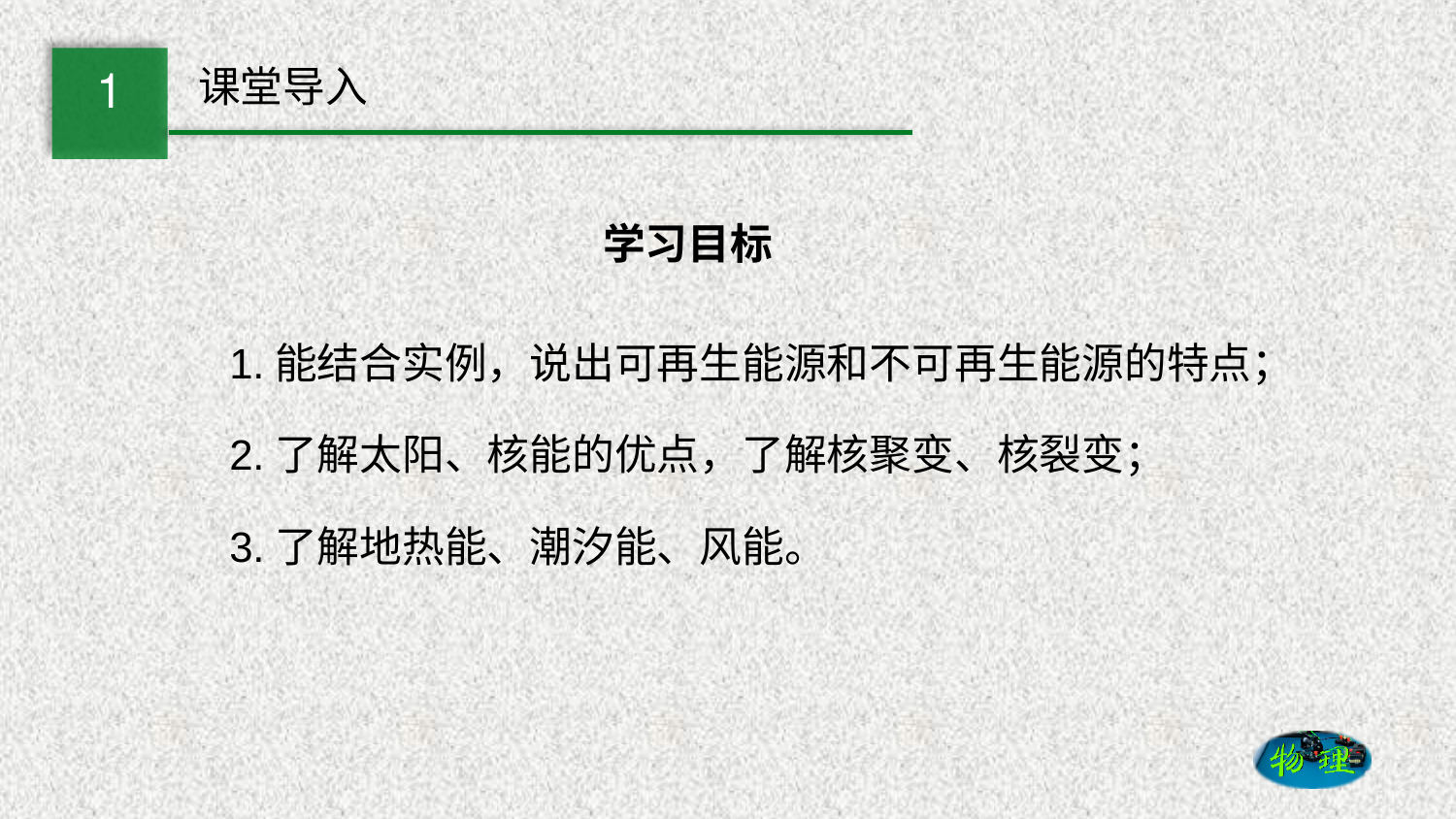

学习目标
1.能结合实例，说出可再生能源和不可再生能源的特点；
2.了解太阳、核能的优点，了解核聚变、核裂变；
3.了解地热能、潮汐能、风能。